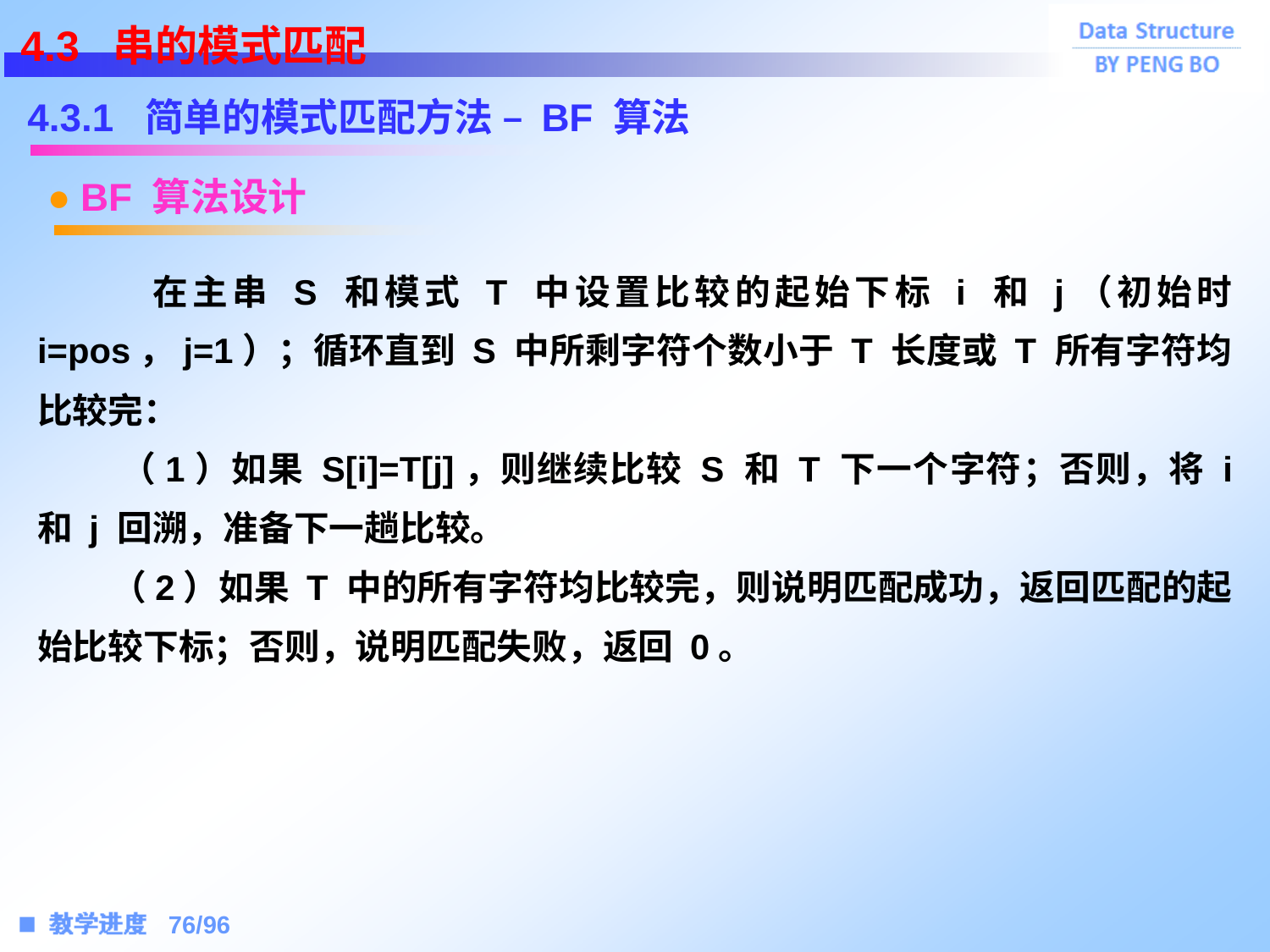

4.3  串的模式匹配

4.3.1  简单的模式匹配方法 – BF 算法

● BF 算法设计

        在主串 S 和模式 T 中设置比较的起始下标 i 和 j（初始时 i=pos，j=1）；循环直到 S 中所剩字符个数小于 T 长度或 T 所有字符均比较完：
        （1）如果 S[i]=T[j]，则继续比较 S 和 T 下一个字符；否则，将 i 和 j 回溯，准备下一趟比较。
        （2）如果 T 中的所有字符均比较完，则说明匹配成功，返回匹配的起始比较下标；否则，说明匹配失败，返回 0。